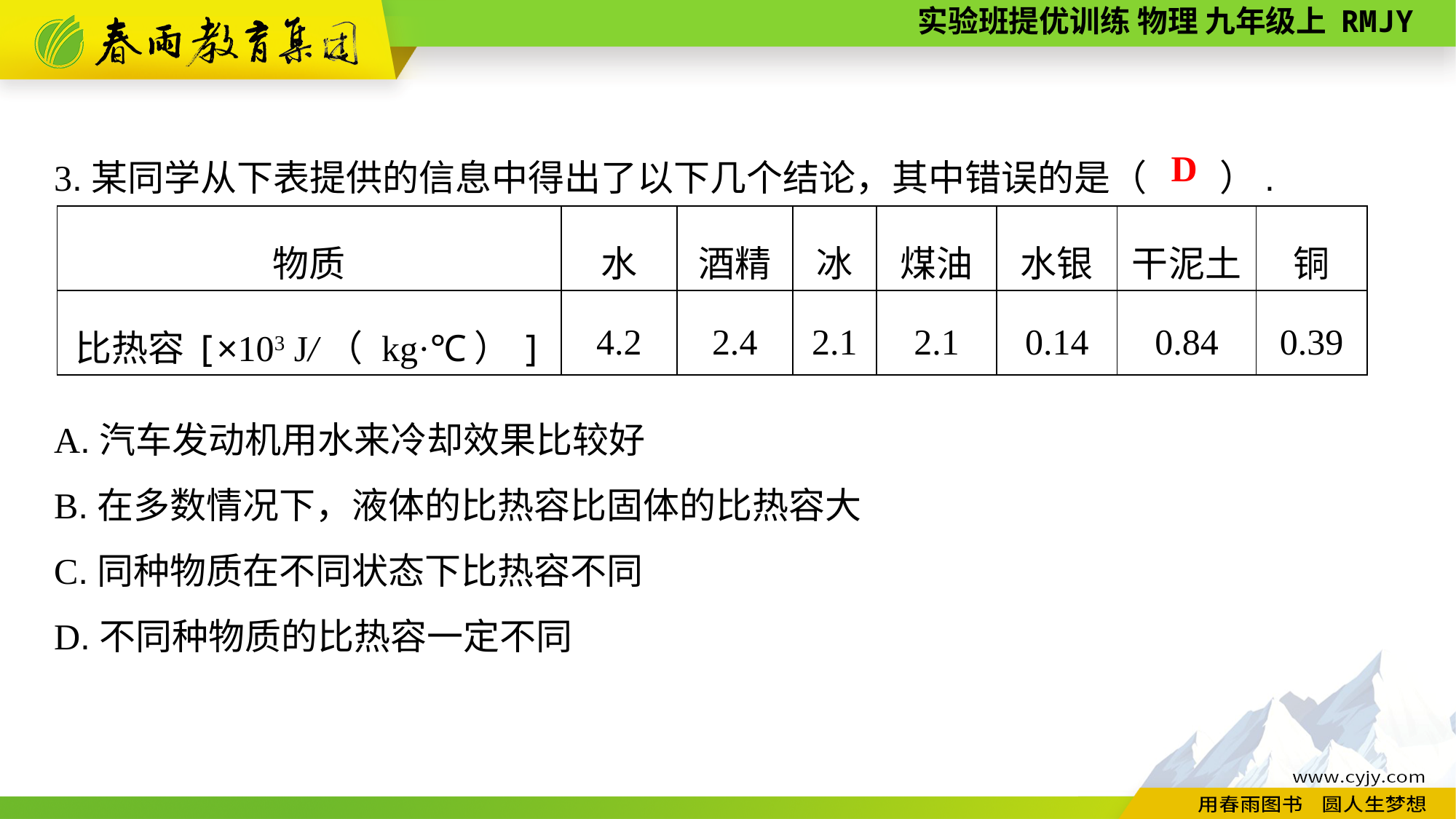

3.某同学从下表提供的信息中得出了以下几个结论，其中错误的是（　　）.

A.汽车发动机用水来冷却效果比较好
B.在多数情况下，液体的比热容比固体的比热容大
C.同种物质在不同状态下比热容不同
D.不同种物质的比热容一定不同
D
| 物质 | 水 | 酒精 | 冰 | 煤油 | 水银 | 干泥土 | 铜 |
| --- | --- | --- | --- | --- | --- | --- | --- |
| 比热容[×103 J/（ kg·℃）] | 4.2 | 2.4 | 2.1 | 2.1 | 0.14 | 0.84 | 0.39 |